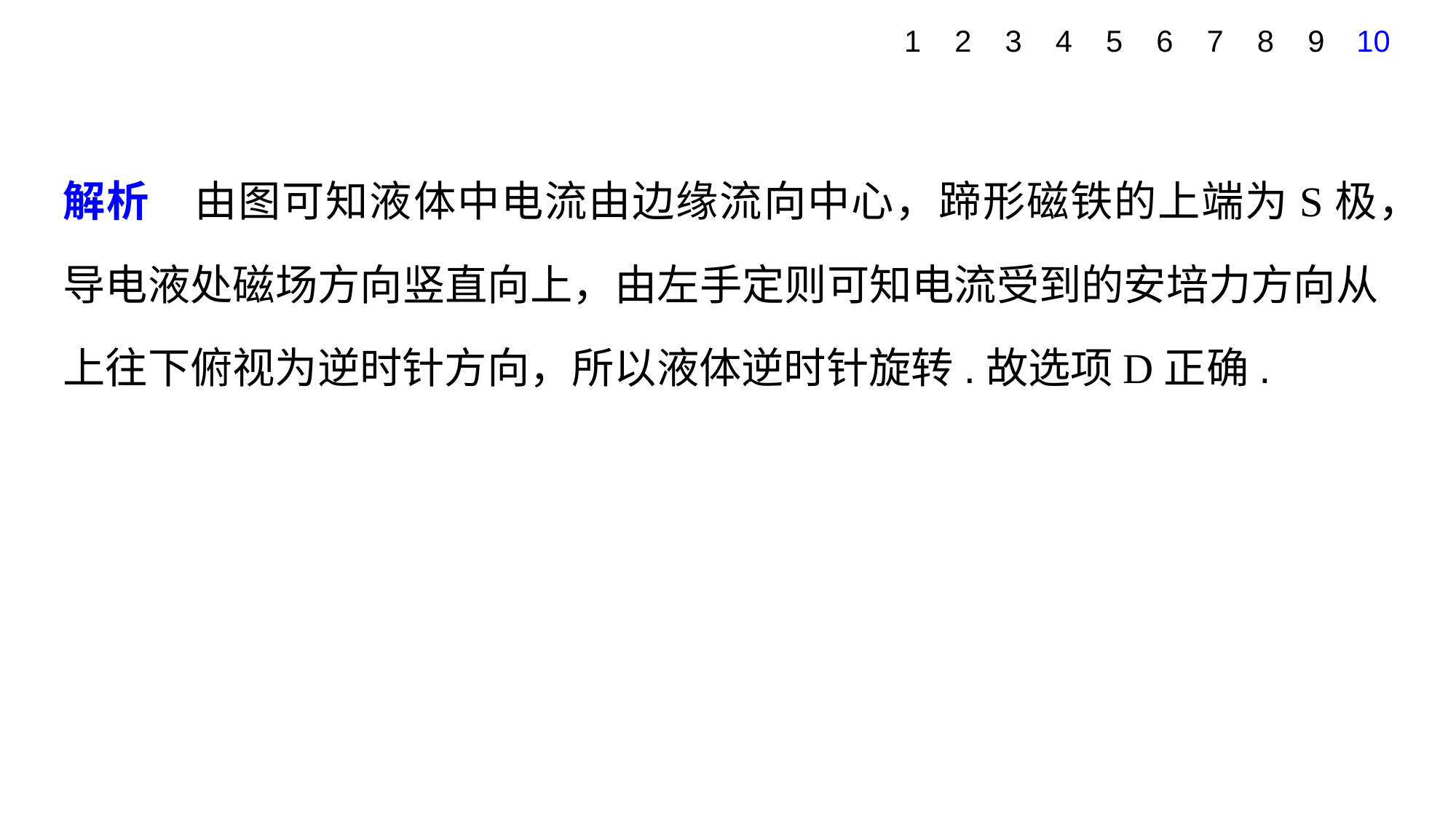

1
2
3
4
5
6
7
8
9
10
解析　由图可知液体中电流由边缘流向中心，蹄形磁铁的上端为S极，导电液处磁场方向竖直向上，由左手定则可知电流受到的安培力方向从上往下俯视为逆时针方向，所以液体逆时针旋转.故选项D正确.